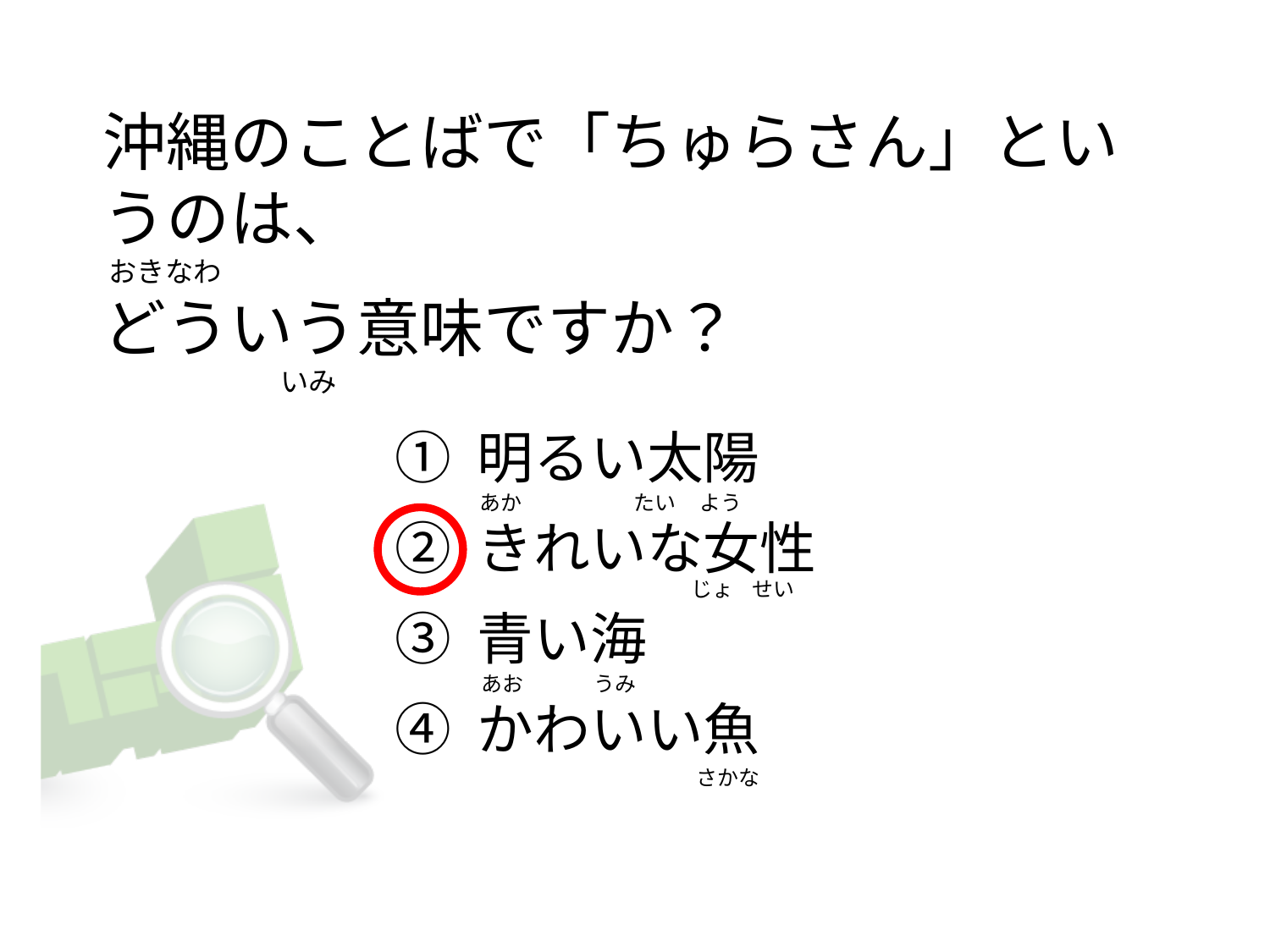

# 沖縄のことばで「ちゅらさん」というのは、  おきなわ どういう意味ですか？                                 いみ
① 明るい太陽
② きれいな女性
③ 青い海
④ かわいい魚
あか                        たい     よう

                                            じょ    せい
あお               うみ
                                             さかな